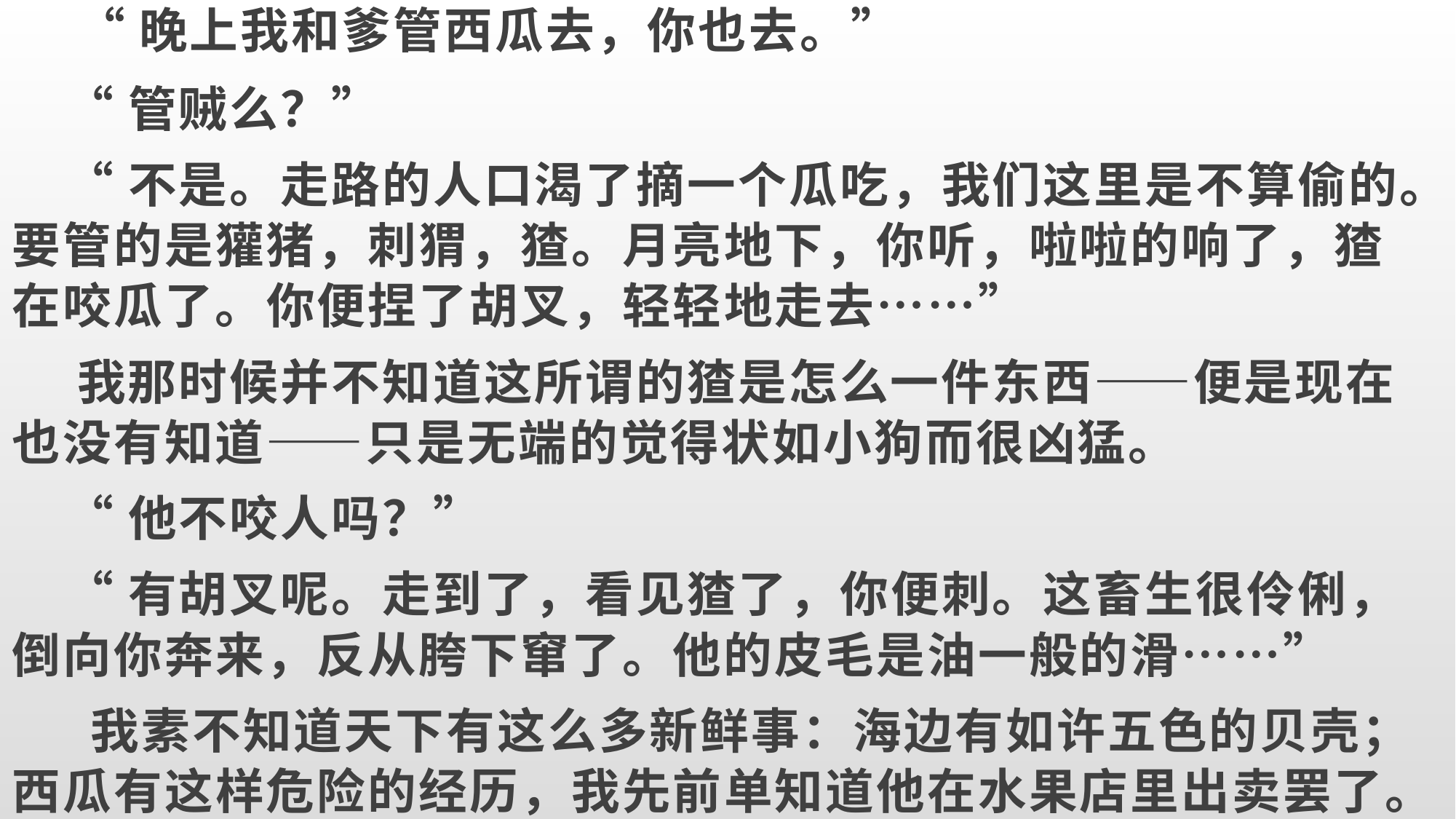

“晚上我和爹管西瓜去，你也去。”
    “管贼么？”
    “不是。走路的人口渴了摘一个瓜吃，我们这里是不算偷的。要管的是獾猪，刺猬，猹。月亮地下，你听，啦啦的响了，猹在咬瓜了。你便捏了胡叉，轻轻地走去……”
    我那时候并不知道这所谓的猹是怎么一件东西——便是现在也没有知道——只是无端的觉得状如小狗而很凶猛。
    “他不咬人吗？”
    “有胡叉呢。走到了，看见猹了，你便刺。这畜生很伶俐，倒向你奔来，反从胯下窜了。他的皮毛是油一般的滑……”
     我素不知道天下有这么多新鲜事：海边有如许五色的贝壳；西瓜有这样危险的经历，我先前单知道他在水果店里出卖罢了。